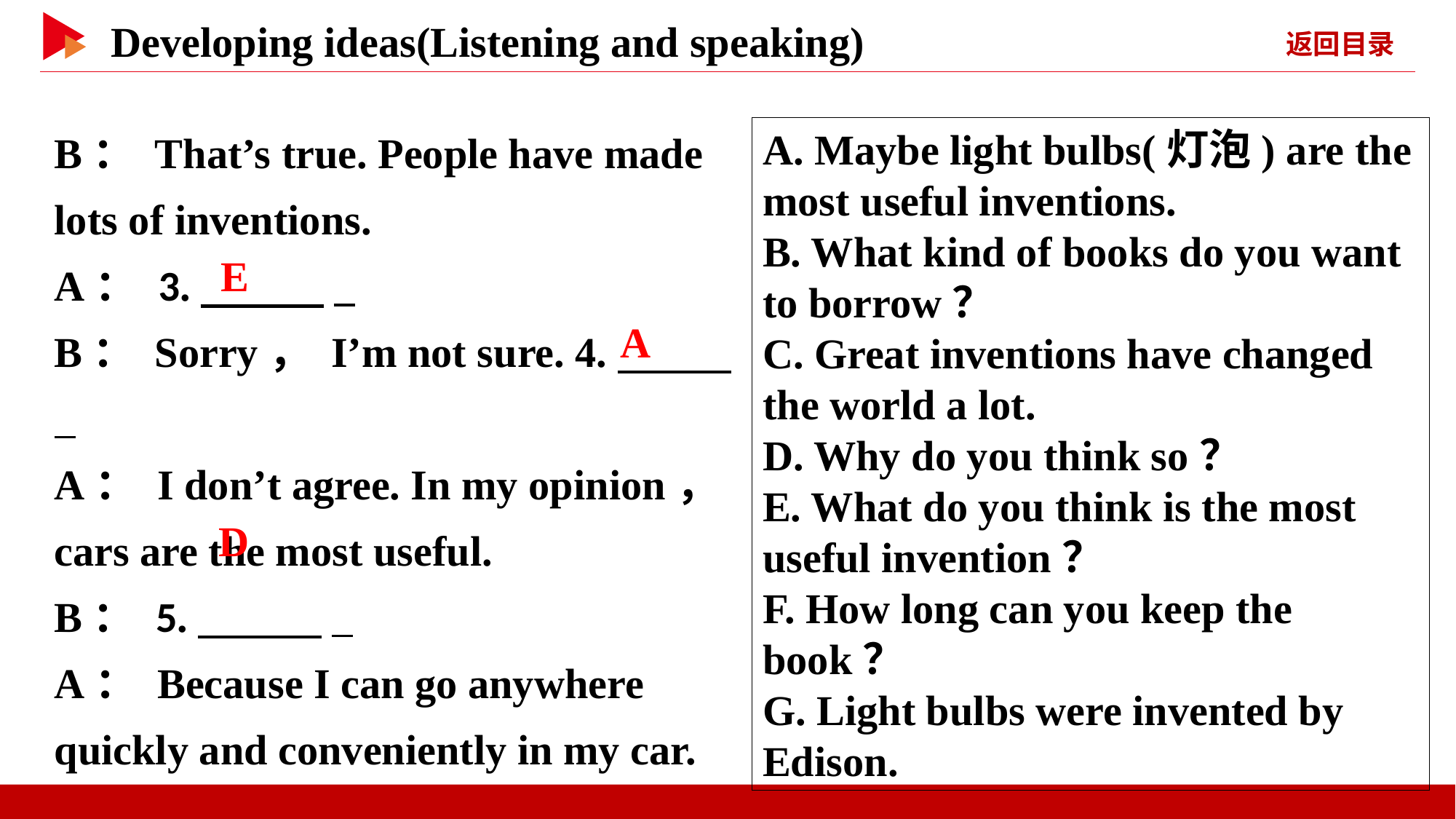

B： That’s true. People have made lots of inventions.
A： 3.　  　  _
B： Sorry， I’m not sure. 4.　  　  _
A： I don’t agree. In my opinion， cars are the most useful.
B： 5.　  　  _
A： Because I can go anywhere quickly and conveniently in my car.
A. Maybe light bulbs(灯泡) are the most useful inventions.
B. What kind of books do you want to borrow？
C. Great inventions have changed the world a lot.
D. Why do you think so？
E. What do you think is the most useful invention？
F. How long can you keep the book？
G. Light bulbs were invented by Edison.
　E
　A
　D